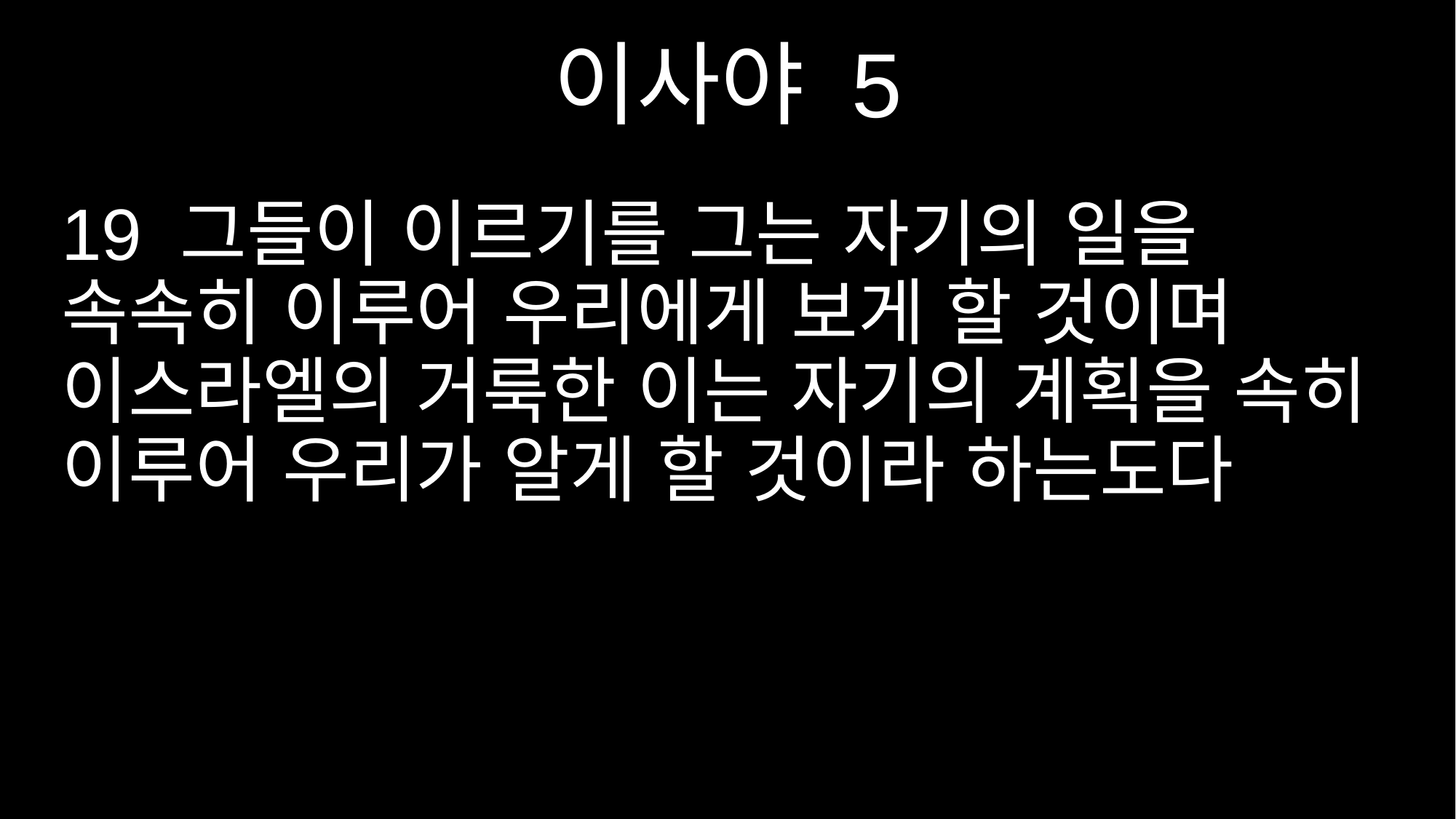

이사야 5
19 그들이 이르기를 그는 자기의 일을 속속히 이루어 우리에게 보게 할 것이며 이스라엘의 거룩한 이는 자기의 계획을 속히 이루어 우리가 알게 할 것이라 하는도다